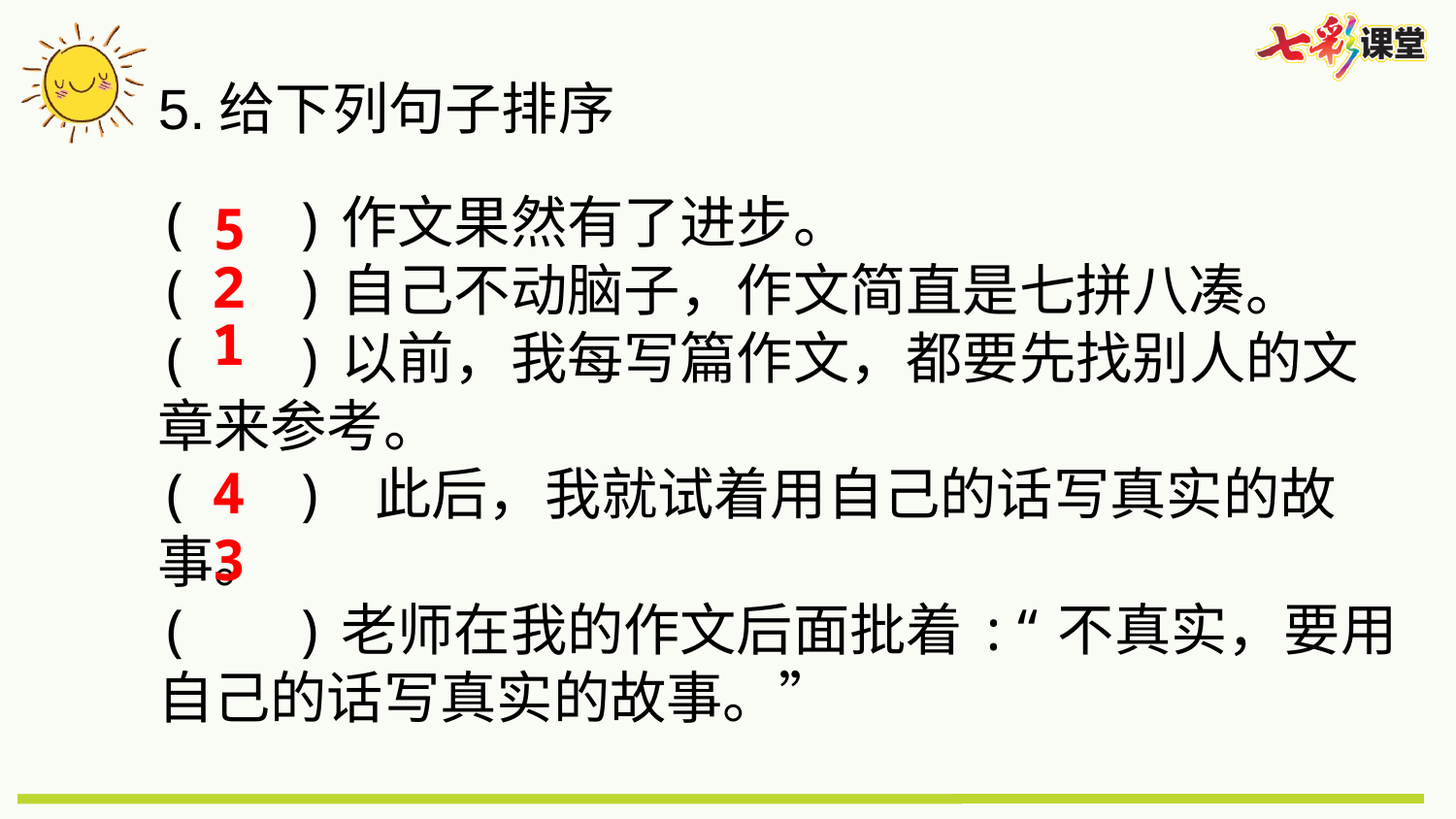

5.给下列句子排序
(   )作文果然有了进步。
(   )自己不动脑子，作文简直是七拼八凑。
(   )以前，我每写篇作文，都要先找别人的文章来参考。
(   ) 此后，我就试着用自己的话写真实的故事。
(   )老师在我的作文后面批着:“不真实，要用自己的话写真实的故事。”

5
2
1
4
3